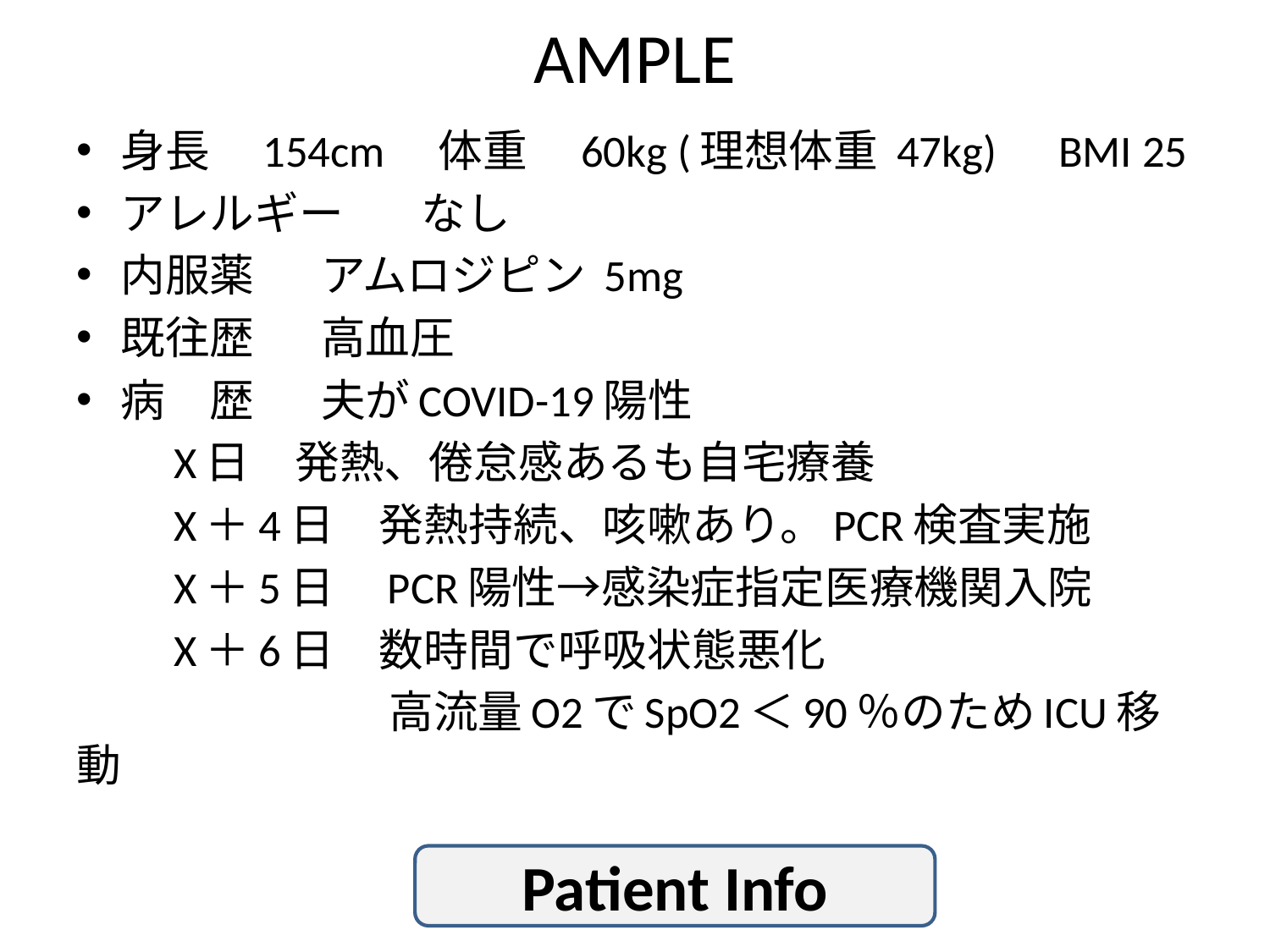

# AMPLE
身長　154cm　体重　60kg (理想体重 47kg)　BMI 25
アレルギー	なし
内服薬　		アムロジピン 5mg
既往歴		高血圧
病　歴		夫がCOVID-19陽性
　　X日　発熱、倦怠感あるも自宅療養
　　X＋4日　発熱持続、咳嗽あり。PCR検査実施
　　X＋5日　PCR陽性→感染症指定医療機関入院
　　X＋6日　数時間で呼吸状態悪化
　　　　　　　高流量O2でSpO2＜90％のためICU移動
Patient Info